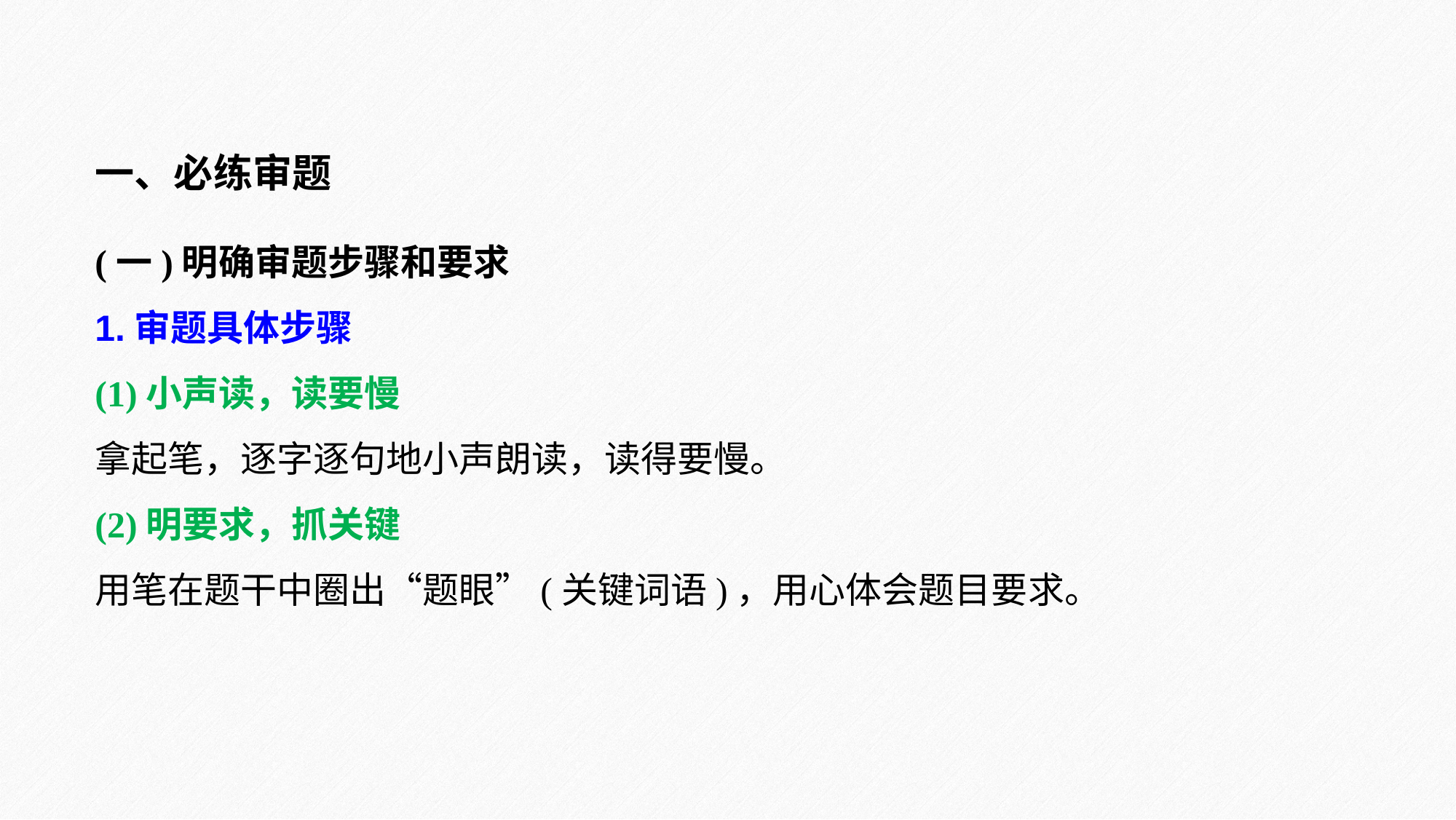

一、必练审题

(一)明确审题步骤和要求
1.审题具体步骤
(1)小声读，读要慢
拿起笔，逐字逐句地小声朗读，读得要慢。
(2)明要求，抓关键
用笔在题干中圈出“题眼”(关键词语)，用心体会题目要求。